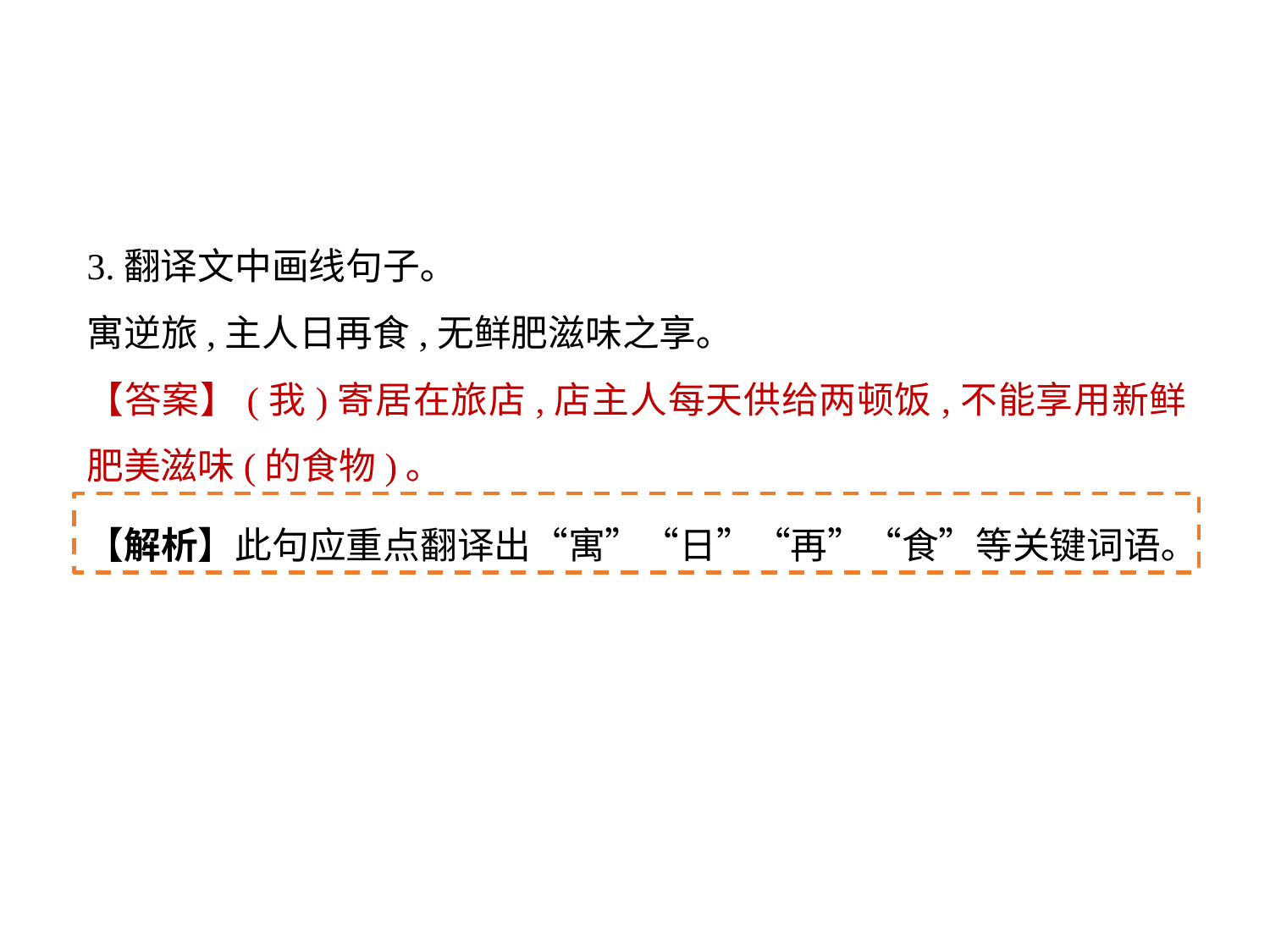

3.翻译文中画线句子｡
寓逆旅,主人日再食,无鲜肥滋味之享｡
【答案】(我)寄居在旅店,店主人每天供给两顿饭,不能享用新鲜肥美滋味(的食物)｡
【解析】此句应重点翻译出“寓”“日”“再”“食”等关键词语｡